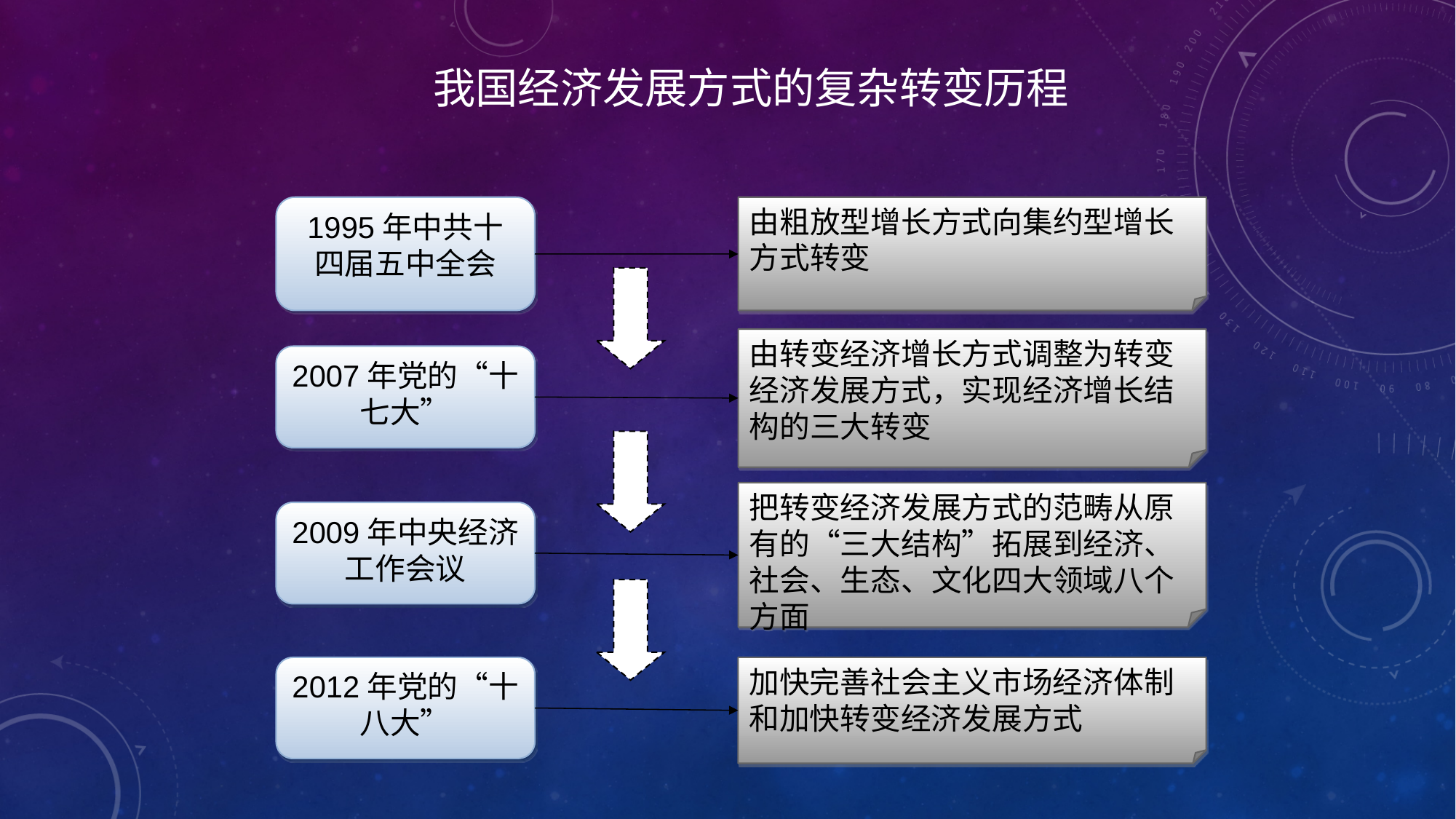

我国经济发展方式的复杂转变历程

1995年中共十四届五中全会
由粗放型增长方式向集约型增长方式转变

由转变经济增长方式调整为转变经济发展方式，实现经济增长结构的三大转变
2007年党的“十七大”

把转变经济发展方式的范畴从原有的“三大结构”拓展到经济、社会、生态、文化四大领域八个方面
2009年中央经济工作会议

2012年党的“十八大”
加快完善社会主义市场经济体制和加快转变经济发展方式